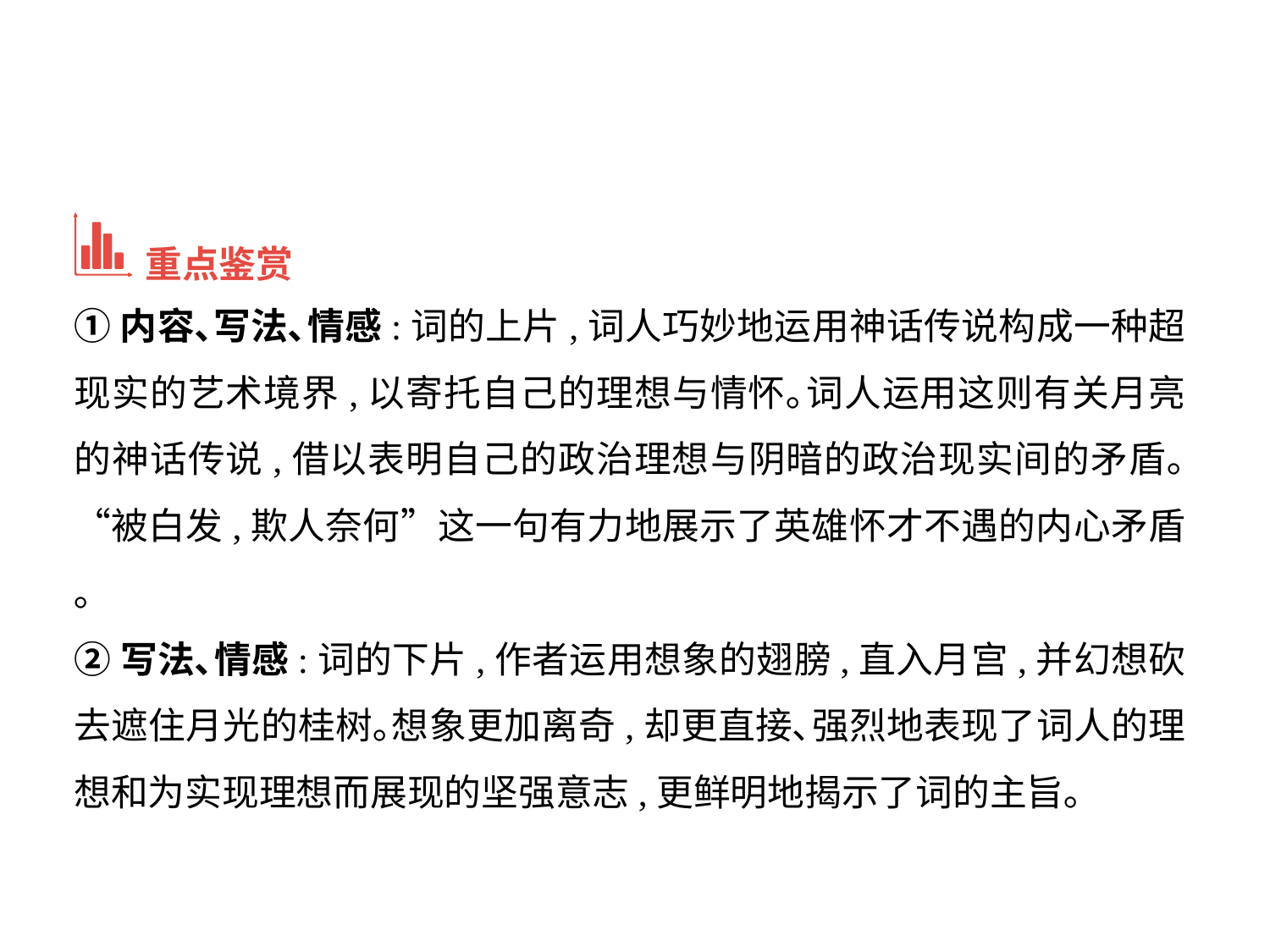

重点鉴赏
①内容､写法､情感:词的上片,词人巧妙地运用神话传说构成一种超现实的艺术境界,以寄托自己的理想与情怀｡词人运用这则有关月亮的神话传说,借以表明自己的政治理想与阴暗的政治现实间的矛盾｡“被白发,欺人奈何”这一句有力地展示了英雄怀才不遇的内心矛盾｡
②写法､情感:词的下片,作者运用想象的翅膀,直入月宫,并幻想砍去遮住月光的桂树｡想象更加离奇,却更直接､强烈地表现了词人的理想和为实现理想而展现的坚强意志,更鲜明地揭示了词的主旨｡